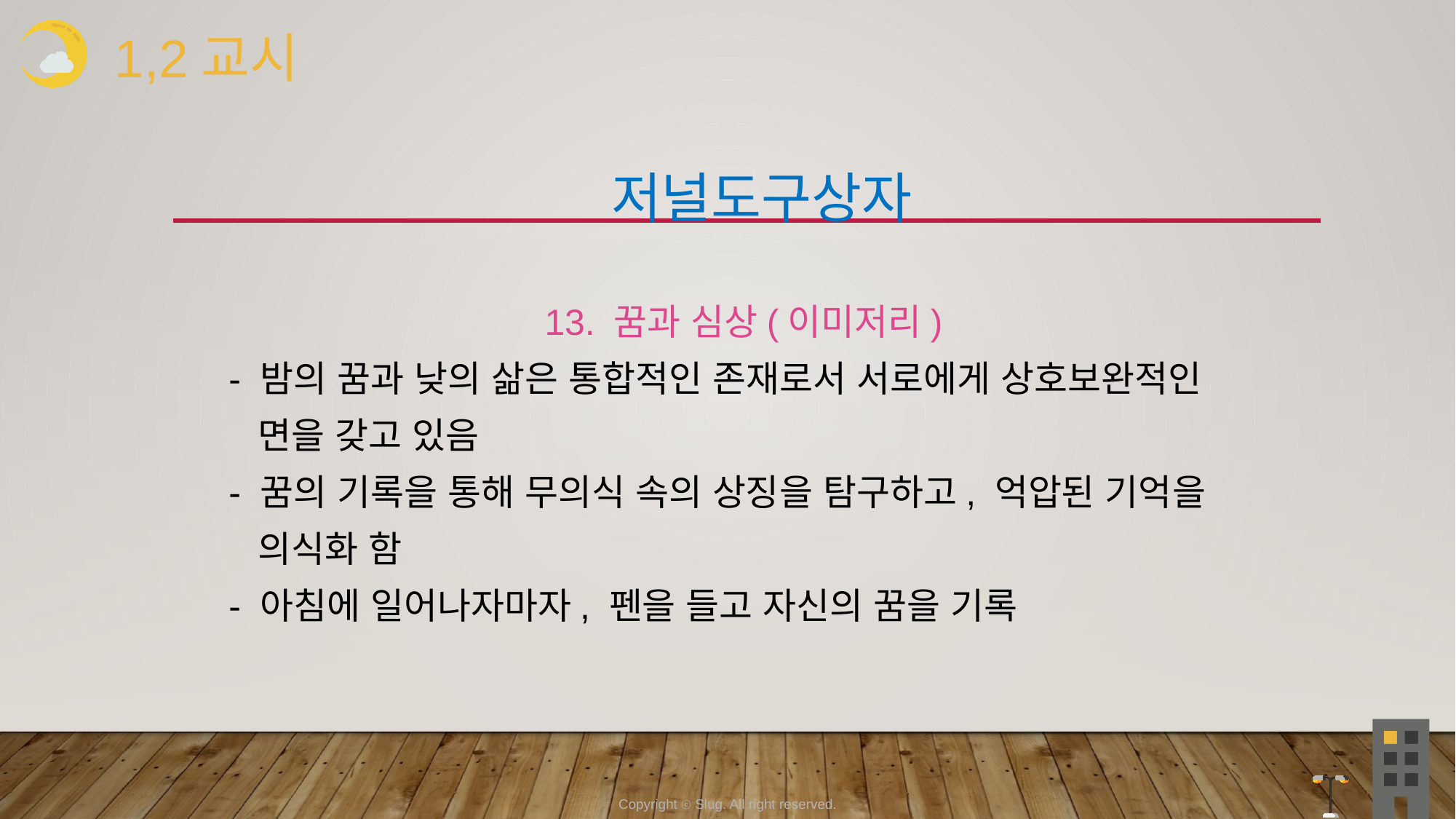

1,2교시

 저널도구상자

                                 13. 꿈과 심상(이미저리)
  - 밤의 꿈과 낮의 삶은 통합적인 존재로서 서로에게 상호보완적인
    면을 갖고 있음
  - 꿈의 기록을 통해 무의식 속의 상징을 탐구하고, 억압된 기억을
    의식화 함
  - 아침에 일어나자마자, 펜을 들고 자신의 꿈을 기록

Copyright ⓒ Slug. All right reserved.